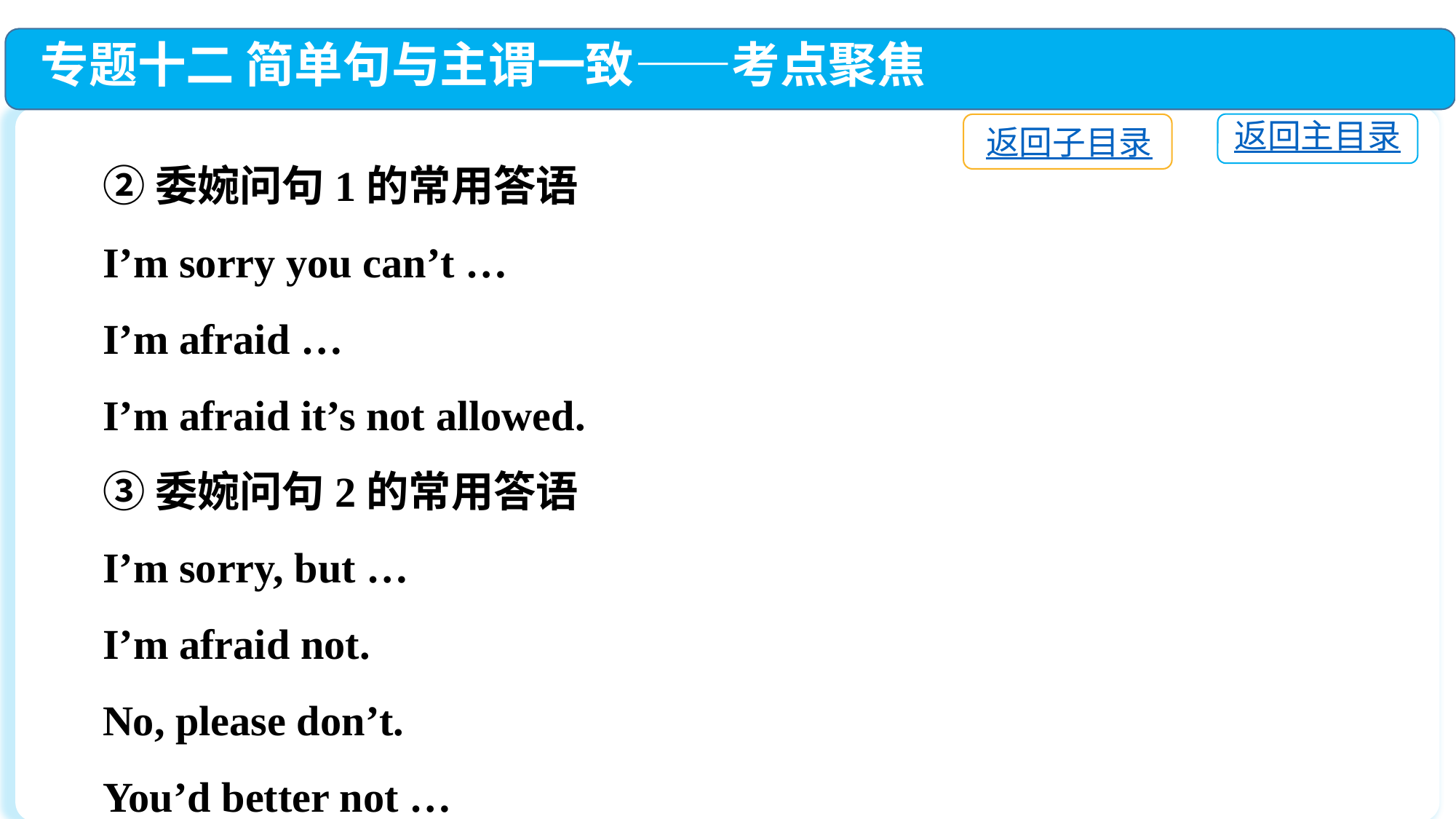

专题十二 简单句与主谓一致——考点聚焦

返回主目录

返回子目录
②委婉问句1的常用答语
I’m sorry you can’t …
I’m afraid …
I’m afraid it’s not allowed.
③委婉问句2的常用答语
I’m sorry, but …
I’m afraid not.
No, please don’t.
You’d better not …